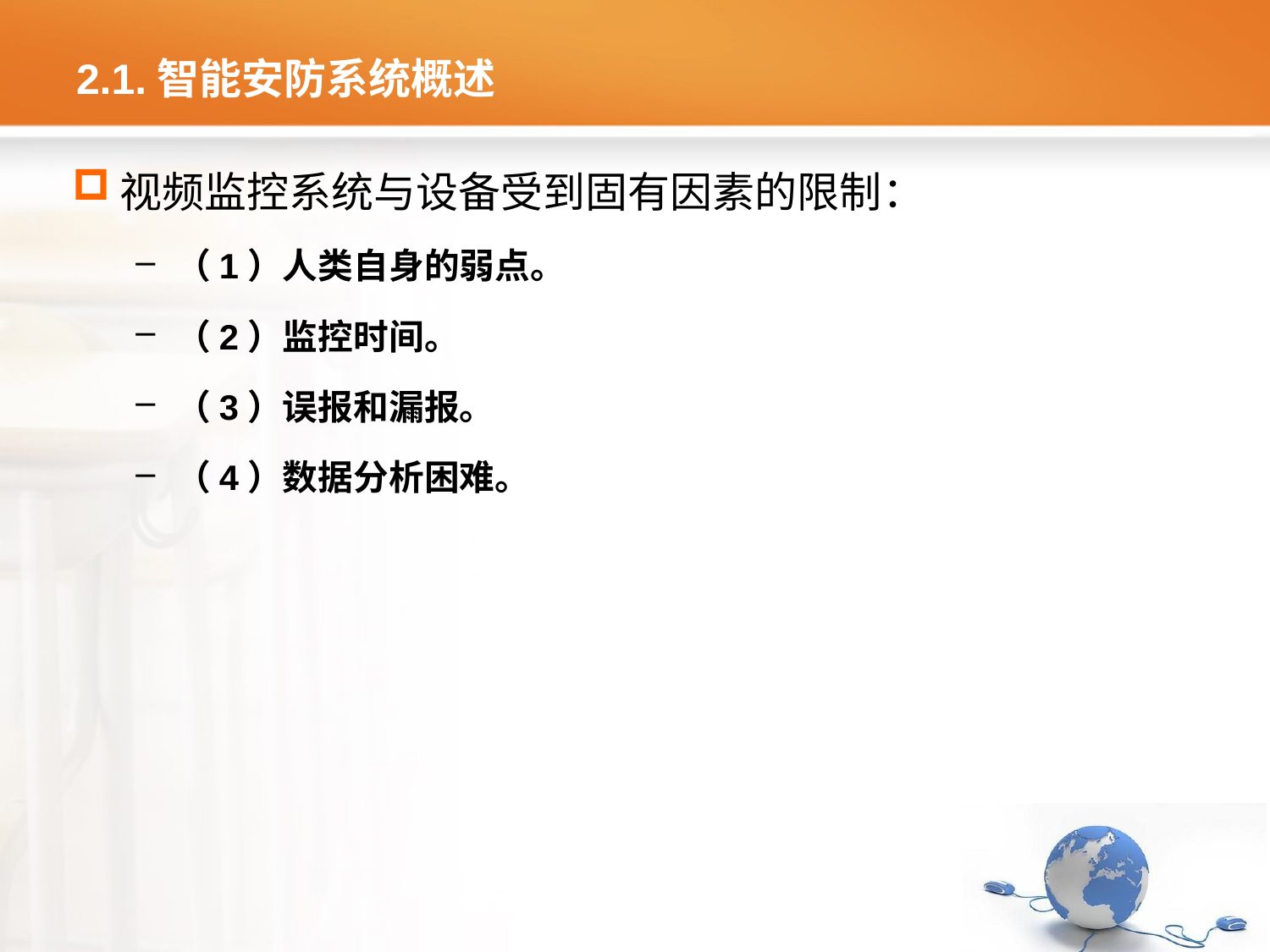

# 2.1.智能安防系统概述
视频监控系统与设备受到固有因素的限制：
（1）人类自身的弱点。
（2）监控时间。
（3）误报和漏报。
（4）数据分析困难。